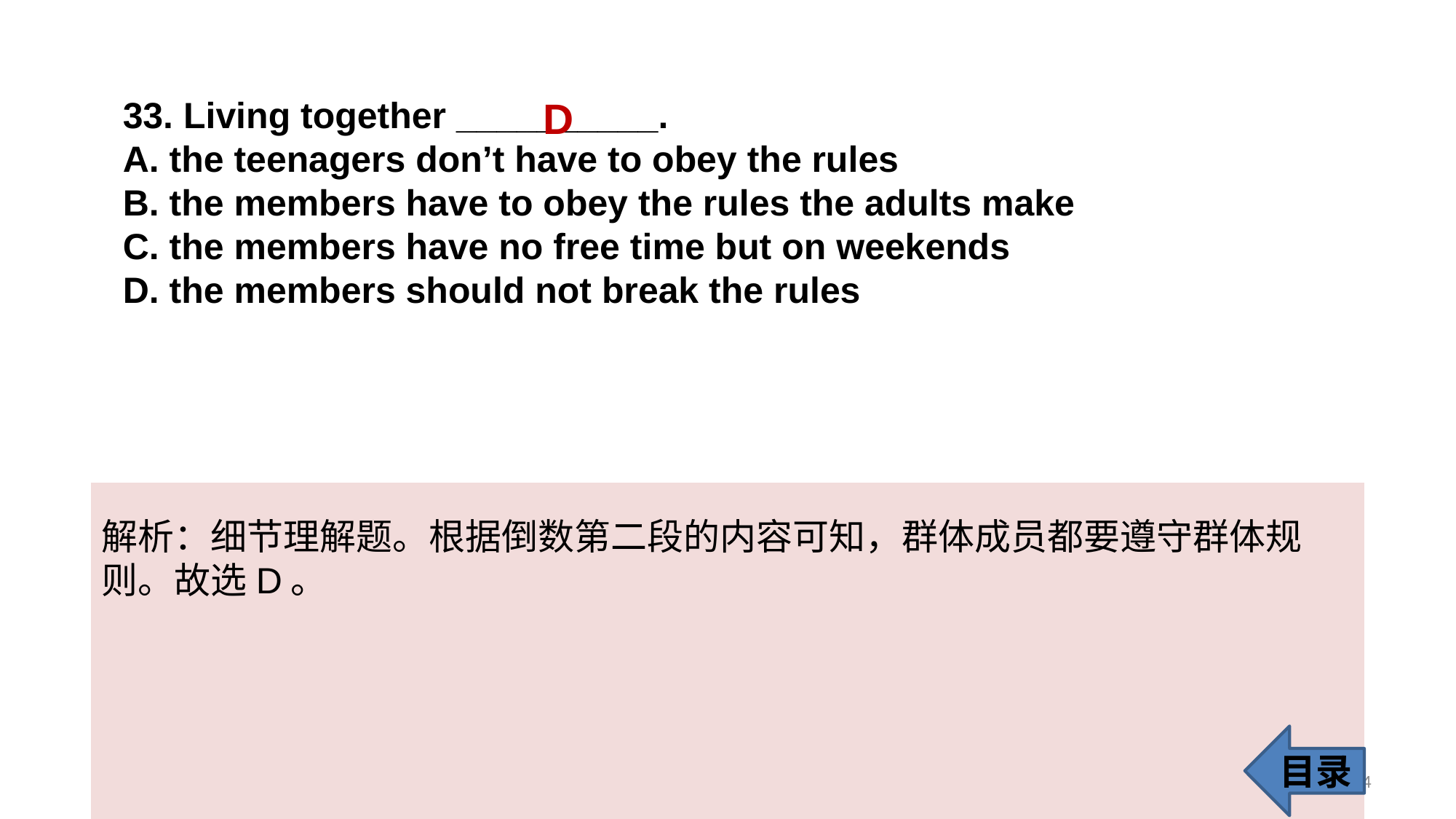

33. Living together __________.
A. the teenagers don’t have to obey the rules
B. the members have to obey the rules the adults make
C. the members have no free time but on weekends
D. the members should not break the rules
D

解析：细节理解题。根据倒数第二段的内容可知，群体成员都要遵守群体规
则。故选D。
目录
34